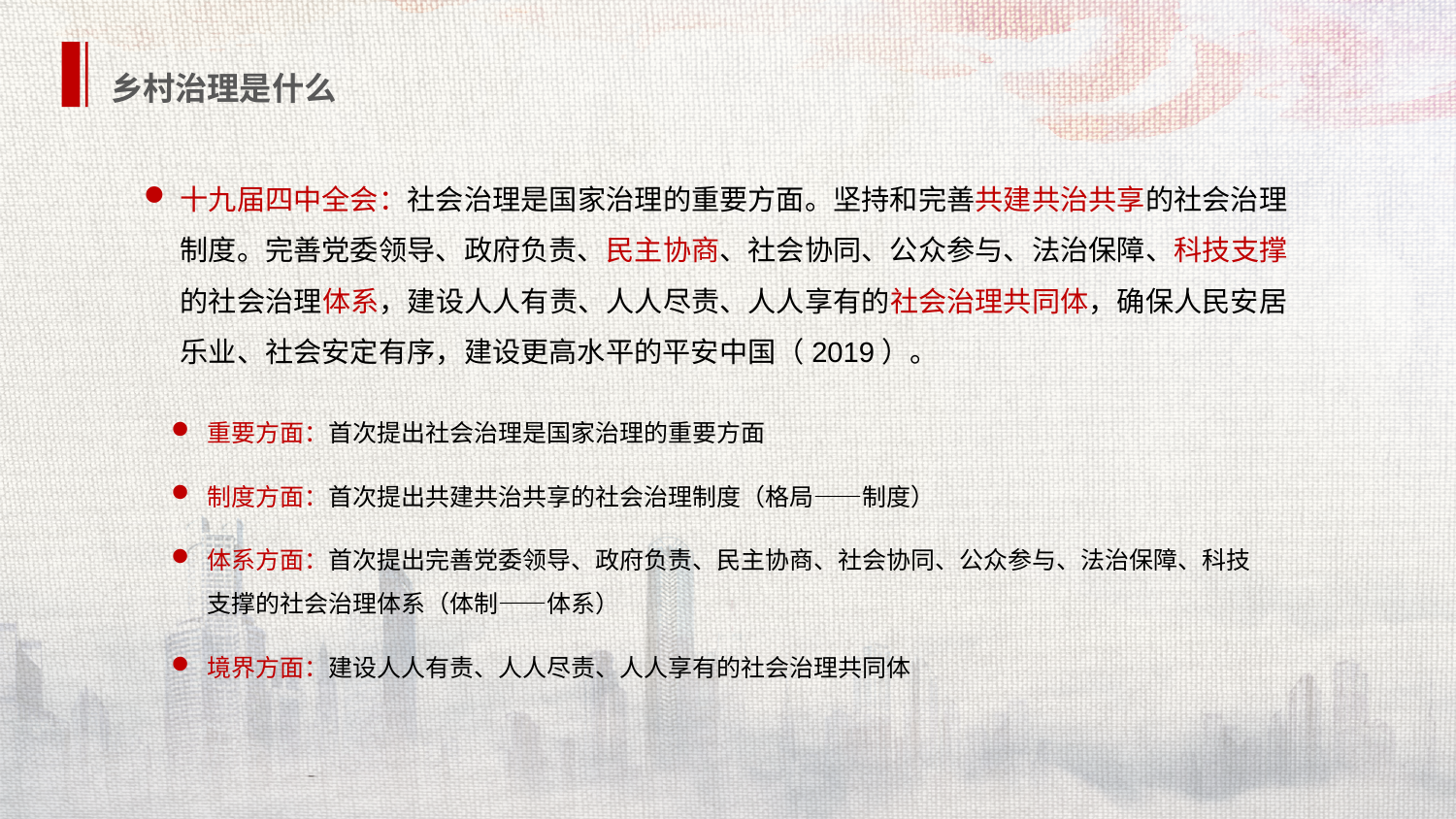

乡村治理是什么
十九届四中全会：社会治理是国家治理的重要方面。坚持和完善共建共治共享的社会治理制度。完善党委领导、政府负责、民主协商、社会协同、公众参与、法治保障、科技支撑的社会治理体系，建设人人有责、人人尽责、人人享有的社会治理共同体，确保人民安居乐业、社会安定有序，建设更高水平的平安中国（2019）。

重要方面：首次提出社会治理是国家治理的重要方面
制度方面：首次提出共建共治共享的社会治理制度（格局——制度）
体系方面：首次提出完善党委领导、政府负责、民主协商、社会协同、公众参与、法治保障、科技支撑的社会治理体系（体制——体系）
境界方面：建设人人有责、人人尽责、人人享有的社会治理共同体